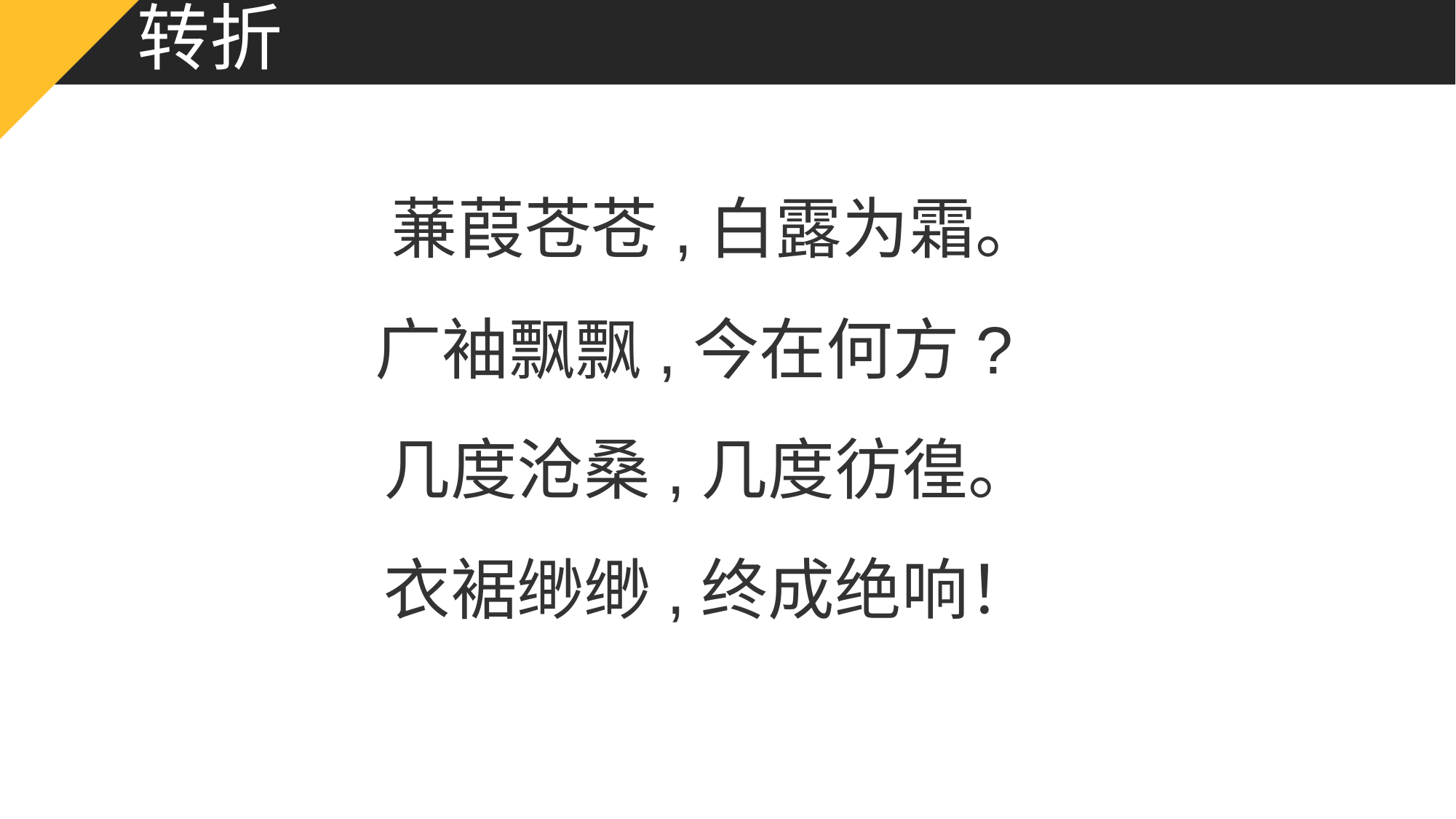

# 转折
  蒹葭苍苍,白露为霜。
广袖飘飘,今在何方?
 几度沧桑,几度彷徨。
 衣裾缈缈,终成绝响！